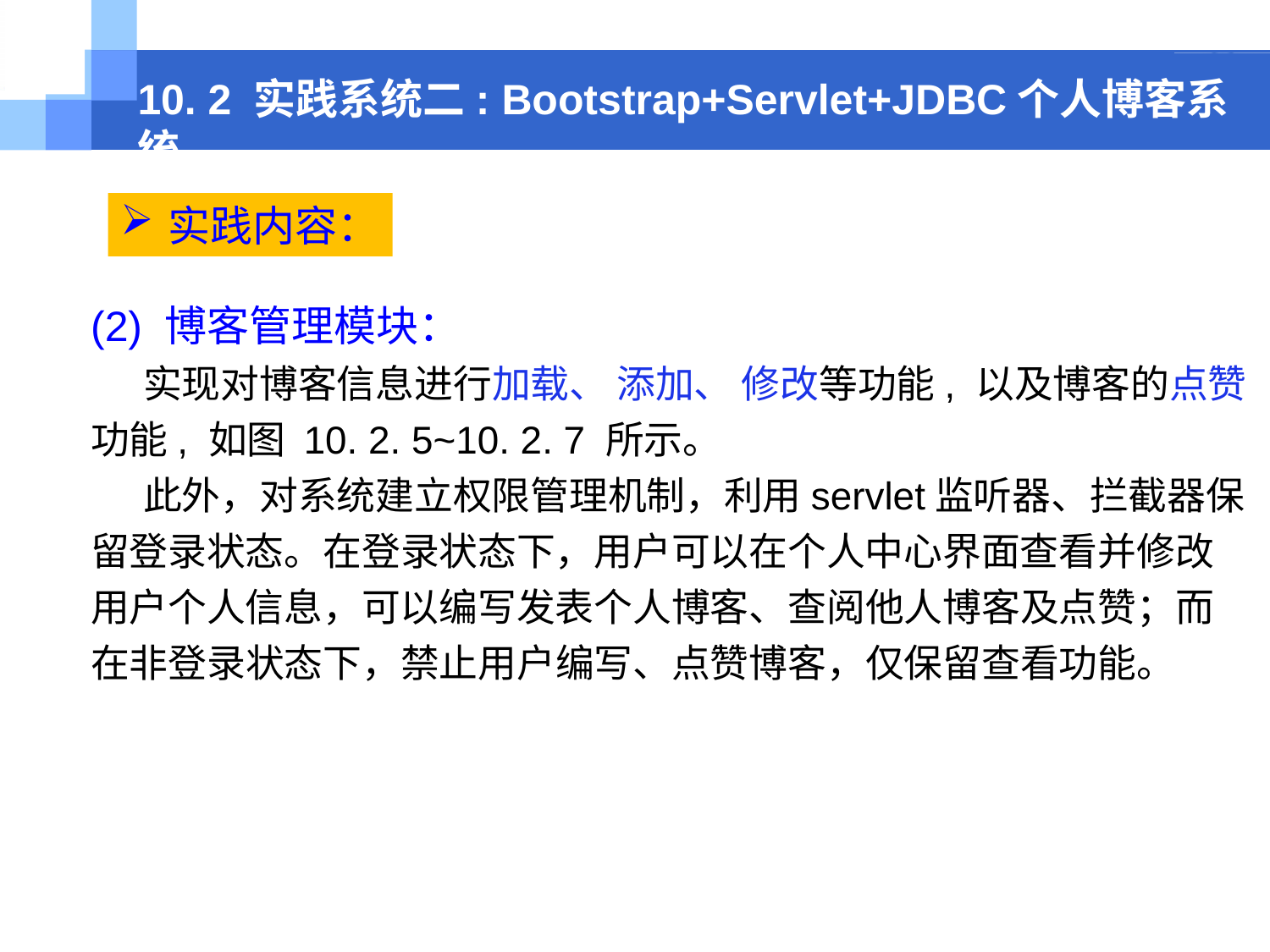

10. 2 实践系统二: Bootstrap+Servlet+JDBC个人博客系统
实践内容：
(2) 博客管理模块：
     实现对博客信息进行加载、 添加、 修改等功能, 以及博客的点赞 功能, 如图 10. 2. 5~10. 2. 7 所示。
     此外，对系统建立权限管理机制，利用servlet监听器、拦截器保留登录状态。在登录状态下，用户可以在个人中心界面查看并修改用户个人信息，可以编写发表个人博客、查阅他人博客及点赞；而在非登录状态下，禁止用户编写、点赞博客，仅保留查看功能。